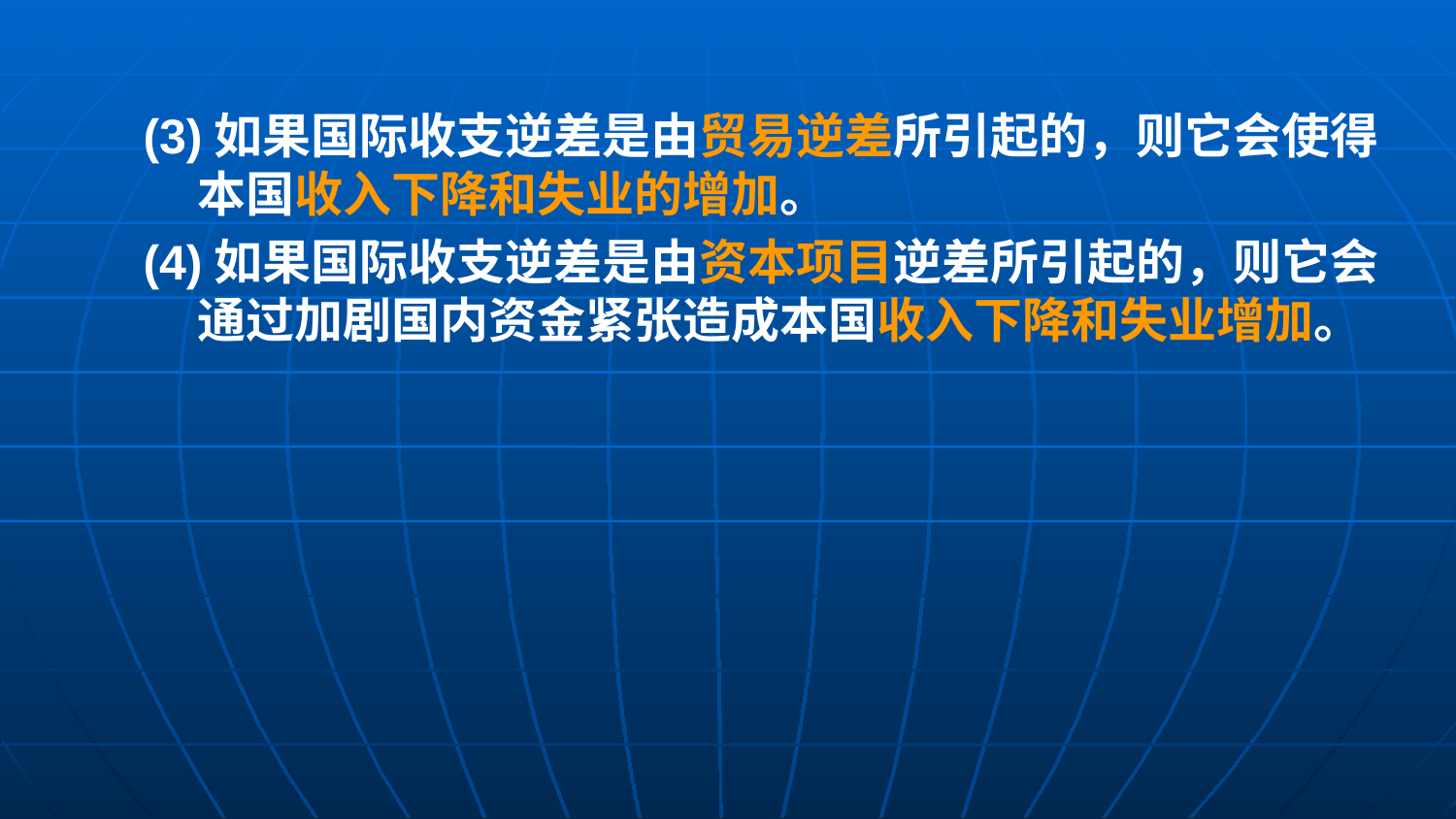

(3)如果国际收支逆差是由贸易逆差所引起的，则它会使得本国收入下降和失业的增加。
(4)如果国际收支逆差是由资本项目逆差所引起的，则它会通过加剧国内资金紧张造成本国收入下降和失业增加。